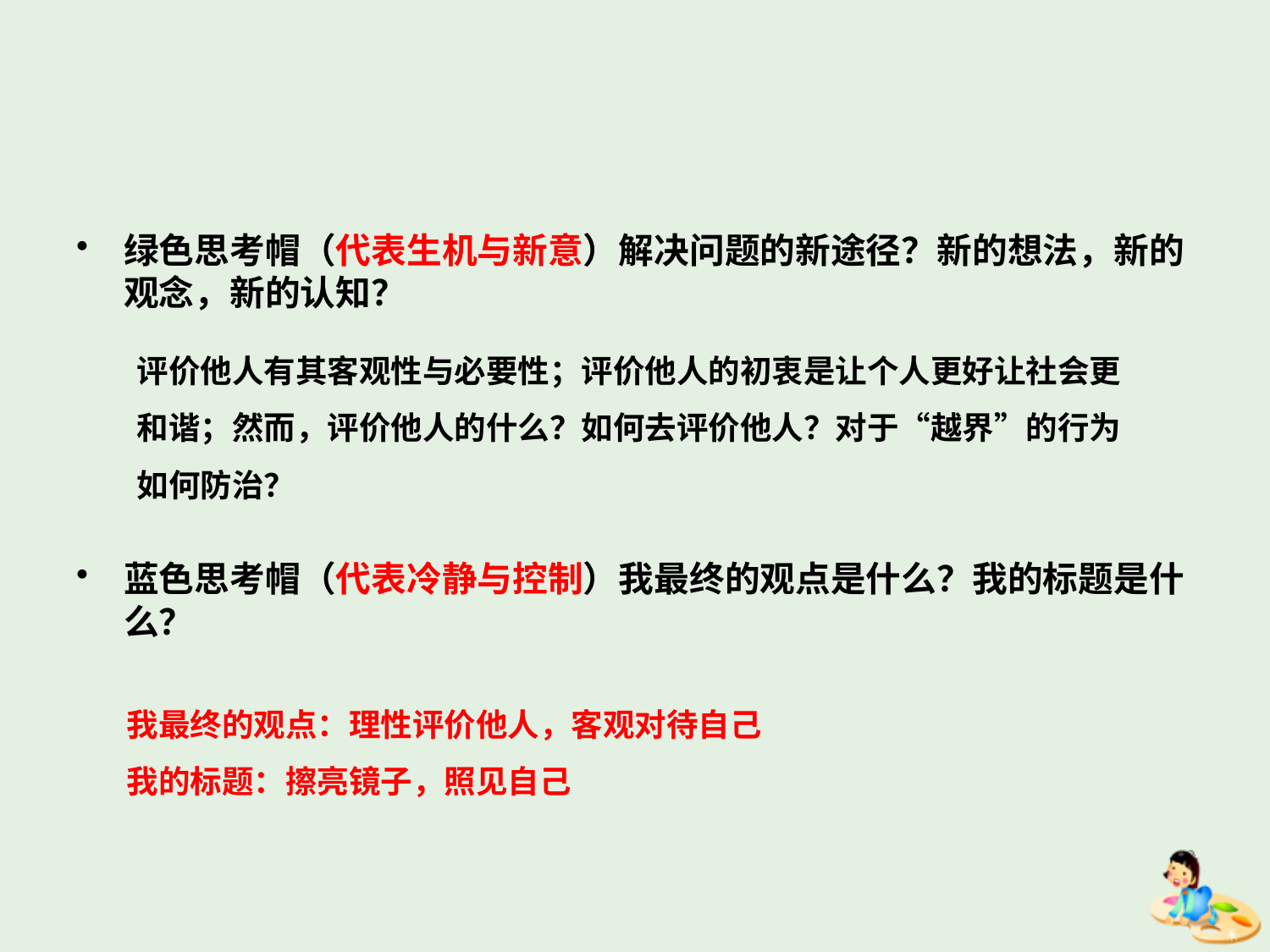

绿色思考帽（代表生机与新意）解决问题的新途径？新的想法，新的观念，新的认知？

蓝色思考帽（代表冷静与控制）我最终的观点是什么？我的标题是什么？
评价他人有其客观性与必要性；评价他人的初衷是让个人更好让社会更和谐；然而，评价他人的什么？如何去评价他人？对于“越界”的行为如何防治？
我最终的观点：理性评价他人，客观对待自己
我的标题：擦亮镜子，照见自己